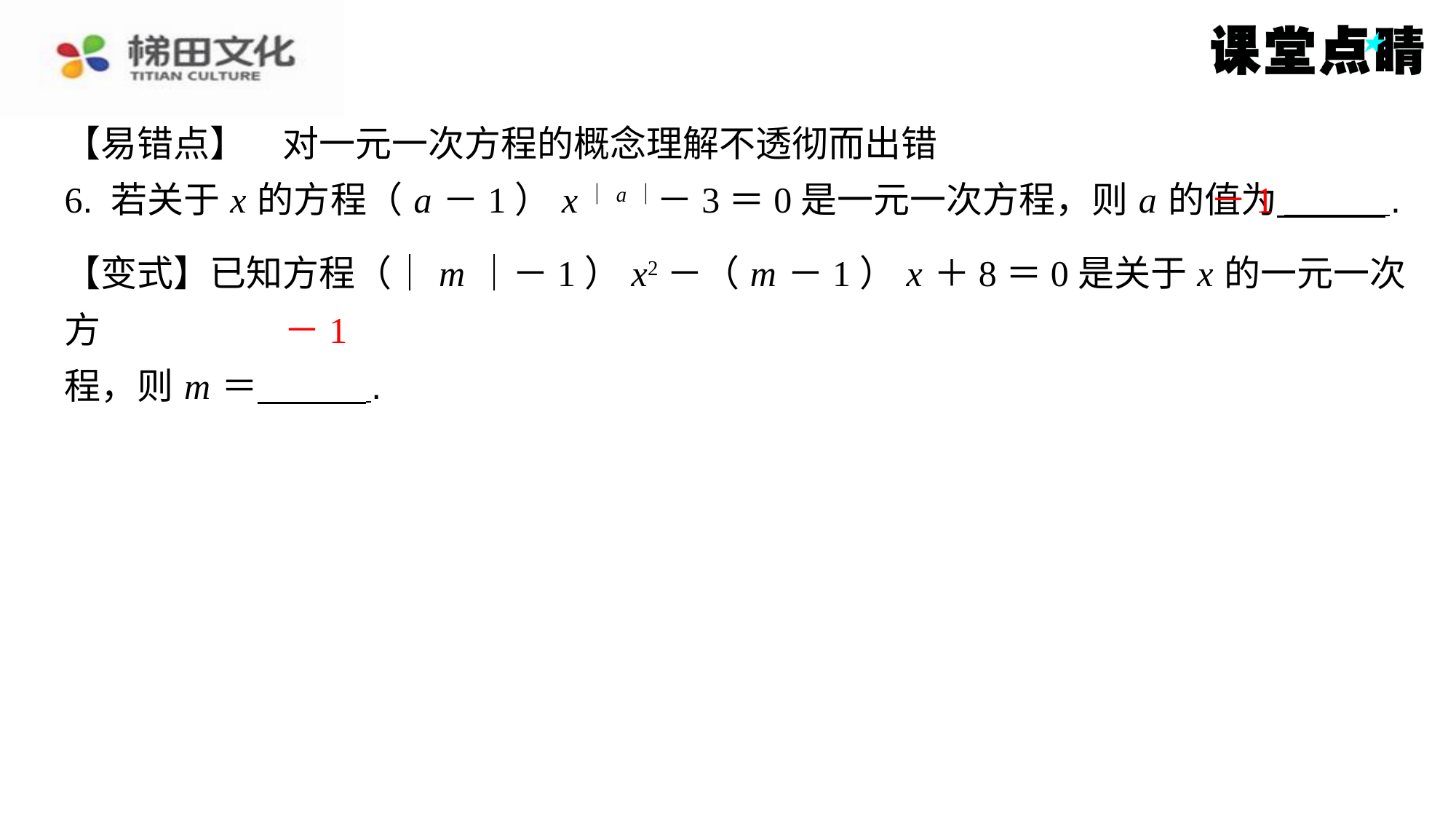

【易错点】　对一元一次方程的概念理解不透彻而出错
6. 若关于 x 的方程（ a －1） x｜ a｜－3＝0是一元一次方程，则 a 的值为                 ⁠.
－1
【变式】已知方程（｜ m ｜－1） x2－（ m －1） x ＋8＝0是关于 x 的一元一次方
程，则 m ＝                 ⁠.
－1